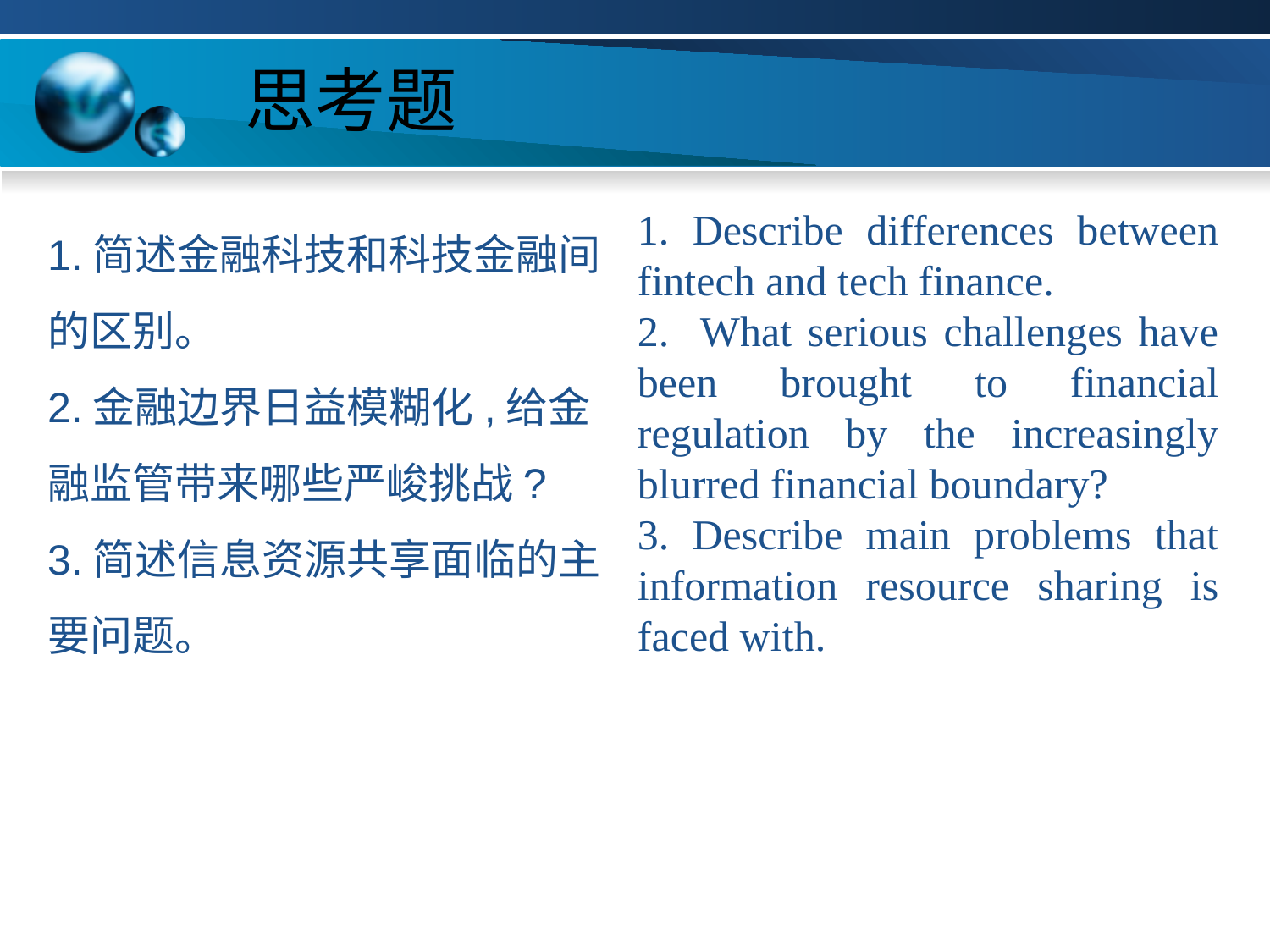

# 思考题
1.简述金融科技和科技金融间的区别。
2.金融边界日益模糊化,给金融监管带来哪些严峻挑战?
3.简述信息资源共享面临的主要问题。
1. Describe differences between fintech and tech finance.
2.  What serious challenges have been brought to financial regulation by the increasingly blurred financial boundary?
3. Describe main problems that information resource sharing is faced with.